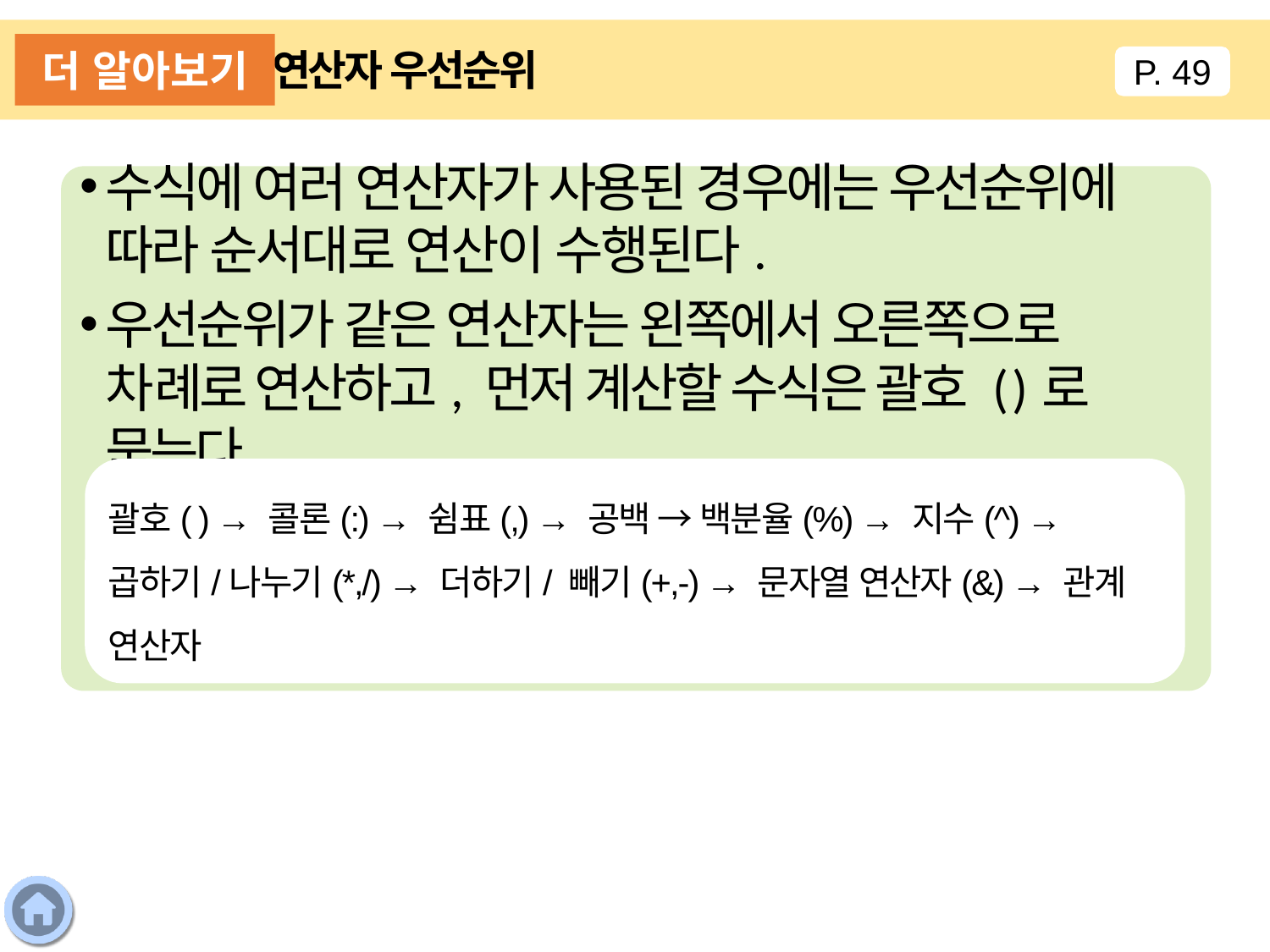

더 알아보기
연산자 우선순위
P. 49
수식에 여러 연산자가 사용된 경우에는 우선순위에 따라 순서대로 연산이 수행된다.
우선순위가 같은 연산자는 왼쪽에서 오른쪽으로 차례로 연산하고, 먼저 계산할 수식은 괄호 ( )로 묶는다.

괄호( ) → 콜론(:) → 쉼표(,) → 공백 → 백분율(%) → 지수(^) → 곱하기/나누기(*,/) → 더하기/ 빼기(+,-) → 문자열 연산자(&) → 관계 연산자